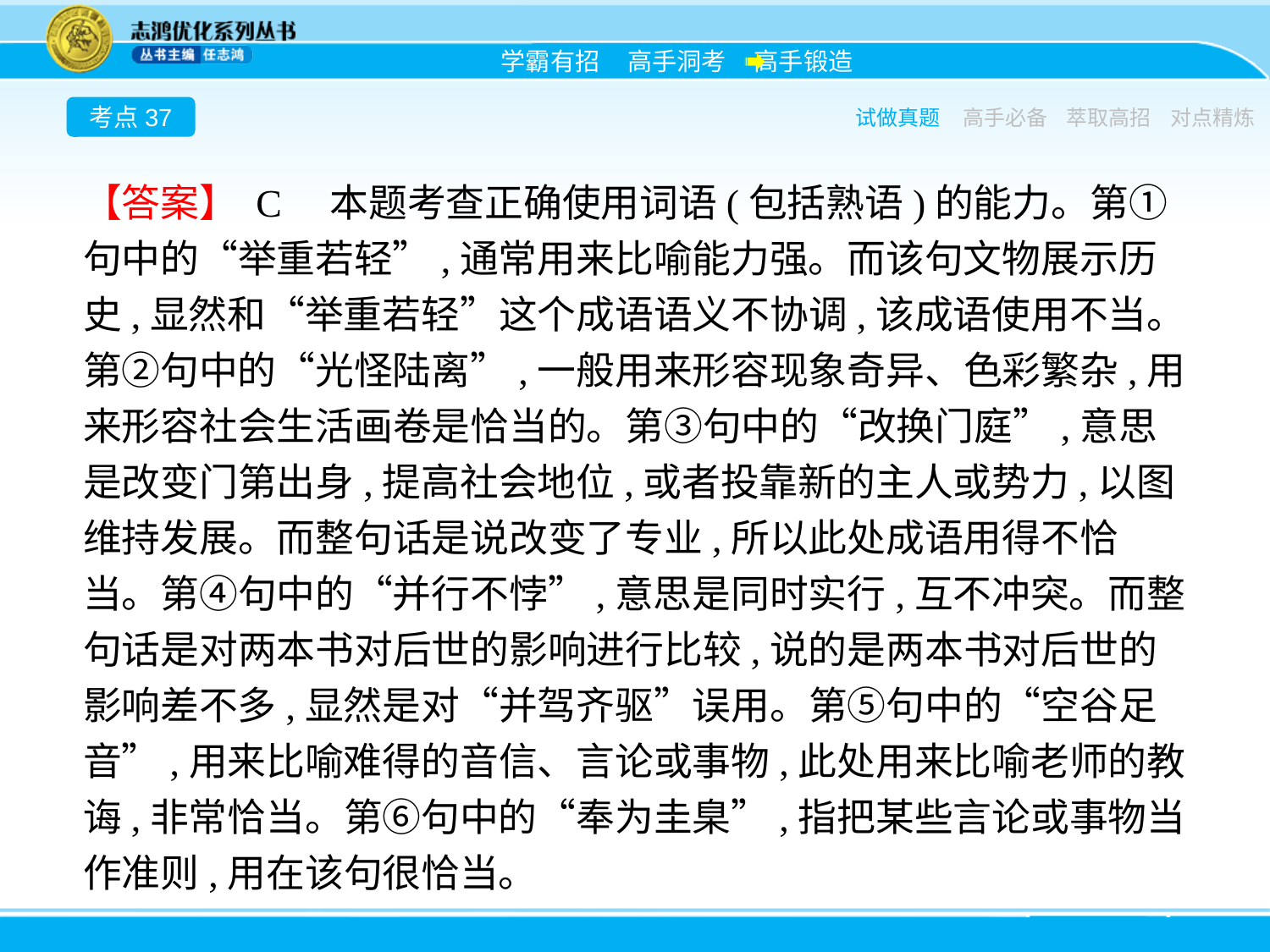

考点37
试做真题
高手必备
萃取高招
对点精炼
【答案】 C　本题考查正确使用词语(包括熟语)的能力。第①句中的“举重若轻”,通常用来比喻能力强。而该句文物展示历史,显然和“举重若轻”这个成语语义不协调,该成语使用不当。第②句中的“光怪陆离”,一般用来形容现象奇异、色彩繁杂,用来形容社会生活画卷是恰当的。第③句中的“改换门庭”,意思是改变门第出身,提高社会地位,或者投靠新的主人或势力,以图维持发展。而整句话是说改变了专业,所以此处成语用得不恰当。第④句中的“并行不悖”,意思是同时实行,互不冲突。而整句话是对两本书对后世的影响进行比较,说的是两本书对后世的影响差不多,显然是对“并驾齐驱”误用。第⑤句中的“空谷足音”,用来比喻难得的音信、言论或事物,此处用来比喻老师的教诲,非常恰当。第⑥句中的“奉为圭臬”,指把某些言论或事物当作准则,用在该句很恰当。